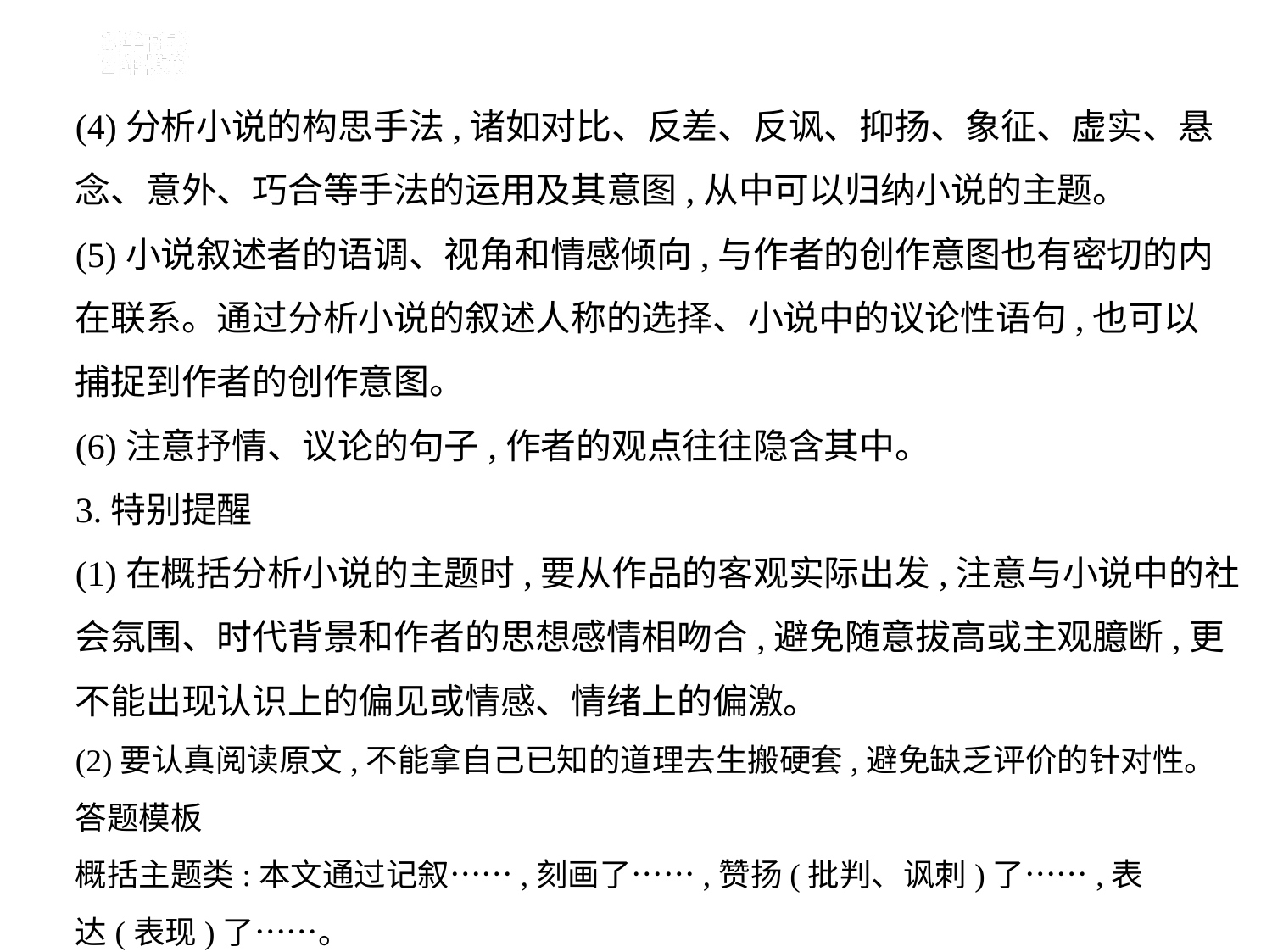

(4)分析小说的构思手法,诸如对比、反差、反讽、抑扬、象征、虚实、悬
念、意外、巧合等手法的运用及其意图,从中可以归纳小说的主题。
(5)小说叙述者的语调、视角和情感倾向,与作者的创作意图也有密切的内
在联系。通过分析小说的叙述人称的选择、小说中的议论性语句,也可以
捕捉到作者的创作意图。
(6)注意抒情、议论的句子,作者的观点往往隐含其中。
3.特别提醒
(1)在概括分析小说的主题时,要从作品的客观实际出发,注意与小说中的社
会氛围、时代背景和作者的思想感情相吻合,避免随意拔高或主观臆断,更
不能出现认识上的偏见或情感、情绪上的偏激。
(2)要认真阅读原文,不能拿自己已知的道理去生搬硬套,避免缺乏评价的针对性。
答题模板
概括主题类:本文通过记叙……,刻画了……,赞扬(批判、讽刺)了……,表
达(表现)了……。